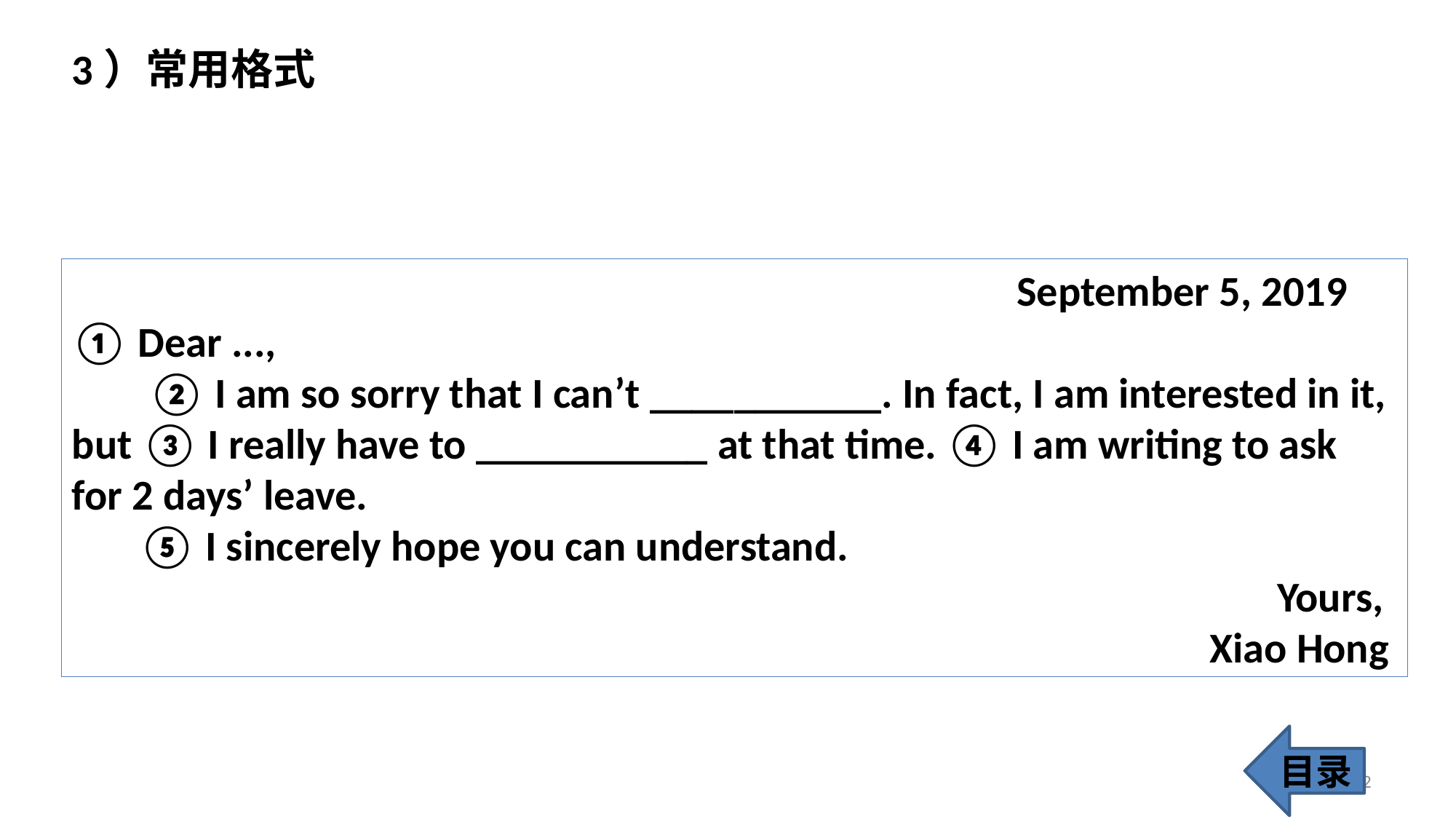

3）常用格式
                                                                                                  September 5, 2019
① Dear ...,
        ② I am so sorry that I can’t ___________. In fact, I am interested in it, but ③ I really have to ___________ at that time. ④ I am writing to ask for 2 days’ leave.
       ⑤ I sincerely hope you can understand.
                                                                                                                             Yours,
                                                                                                                      Xiao Hong
目录
42